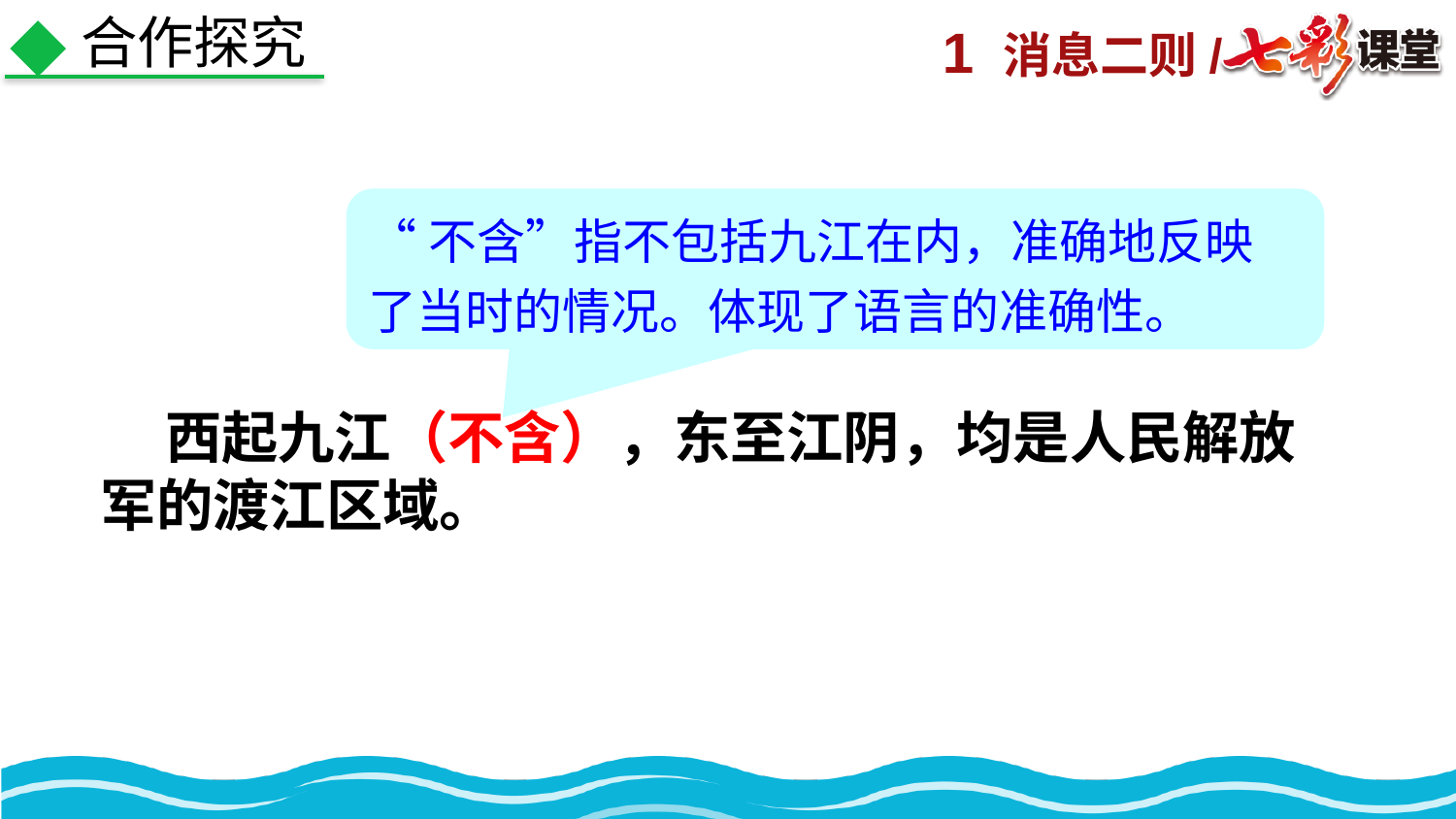

合作探究

“不含”指不包括九江在内，准确地反映了当时的情况。体现了语言的准确性。
    西起九江（不含），东至江阴，均是人民解放军的渡江区域。